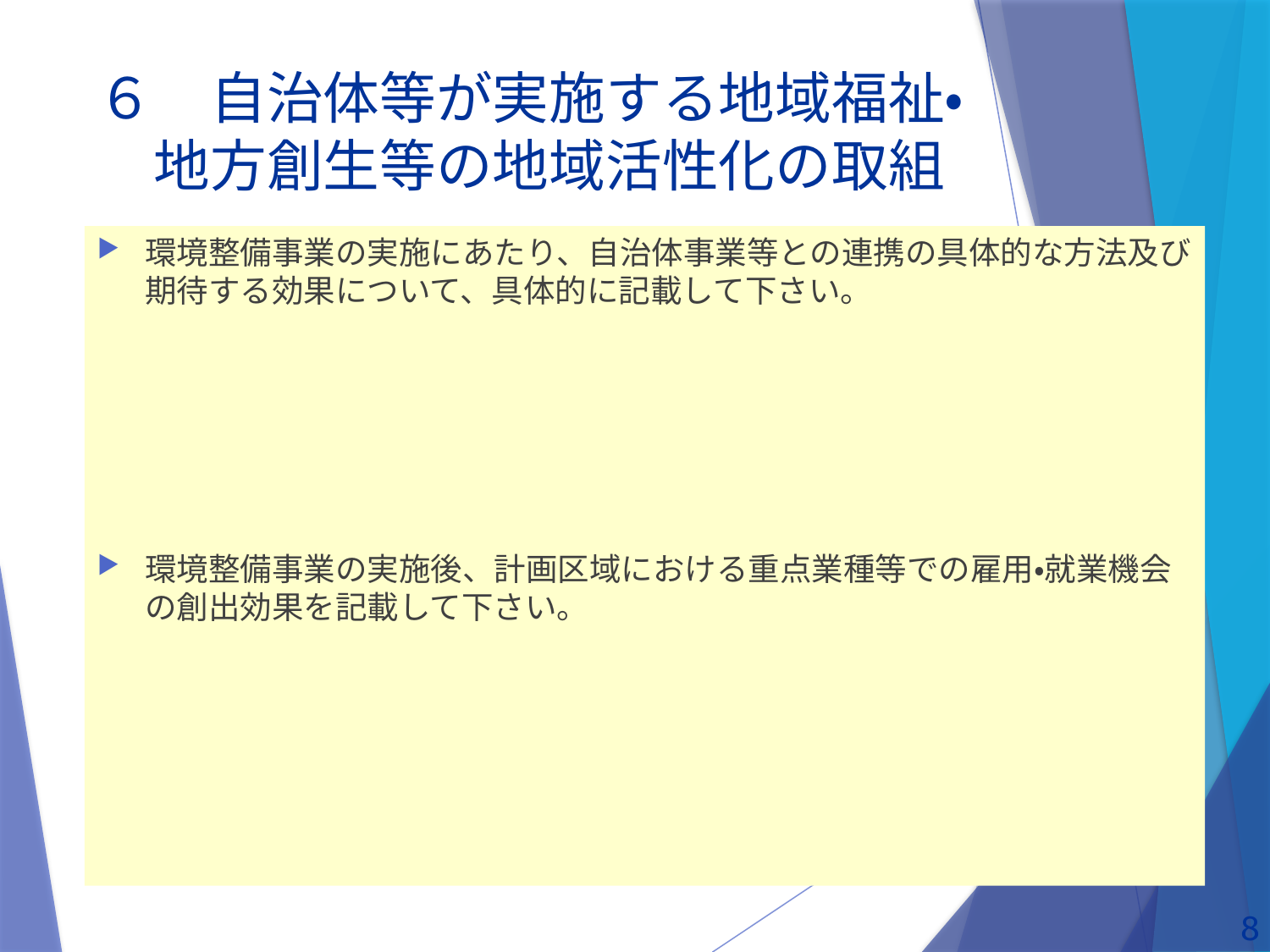

# ６　自治体等が実施する地域福祉・ 　地方創生等の地域活性化の取組
環境整備事業の実施にあたり、自治体事業等との連携の具体的な方法及び期待する効果について、具体的に記載して下さい。

環境整備事業の実施後、計画区域における重点業種等での雇用・就業機会の創出効果を記載して下さい。
8